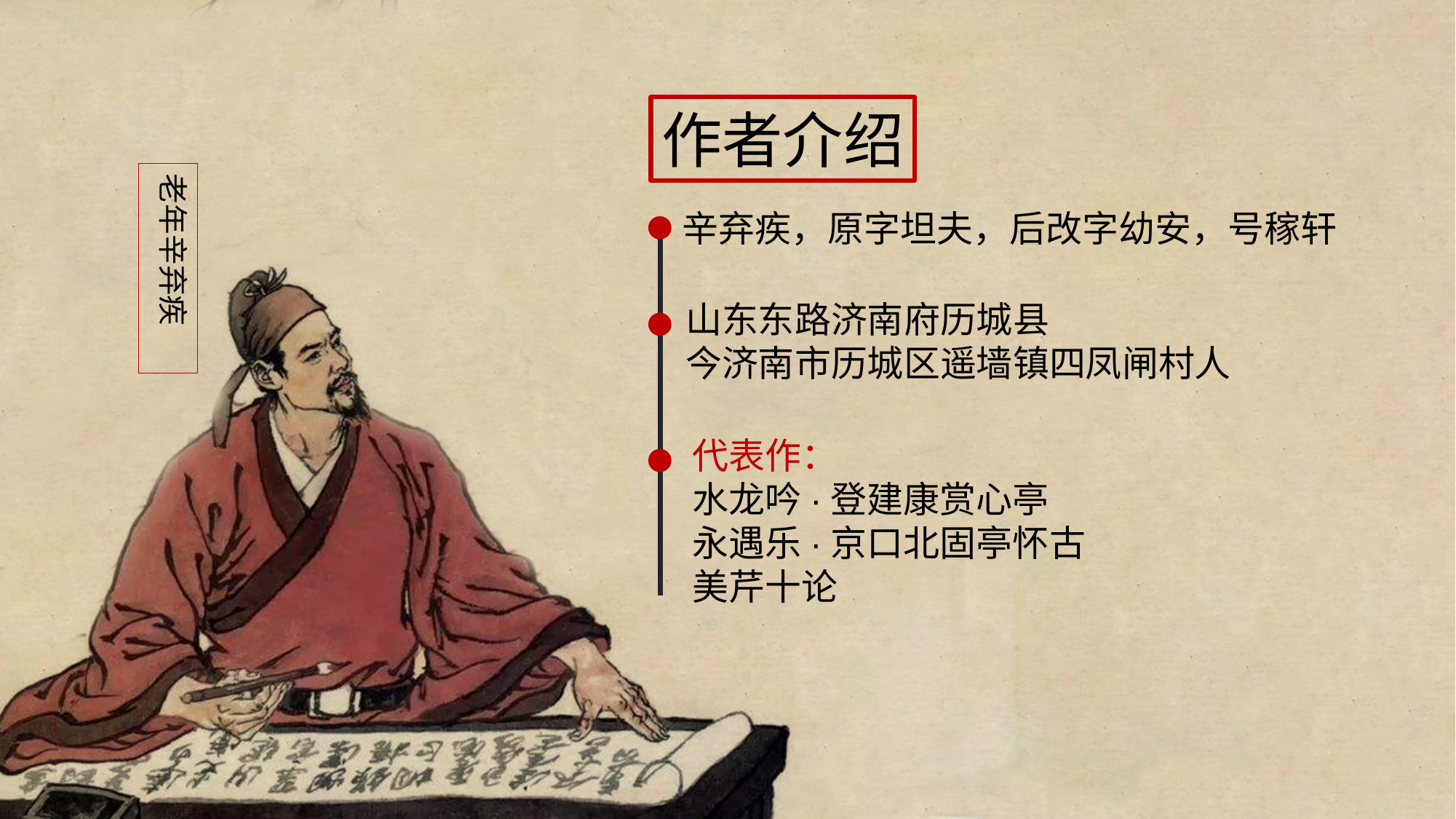

作者介绍
老年辛弃疾
辛弃疾，原字坦夫，后改字幼安，号稼轩

山东东路济南府历城县
今济南市历城区遥墙镇四凤闸村人
代表作：
水龙吟·登建康赏心亭
永遇乐·京口北固亭怀古
美芹十论